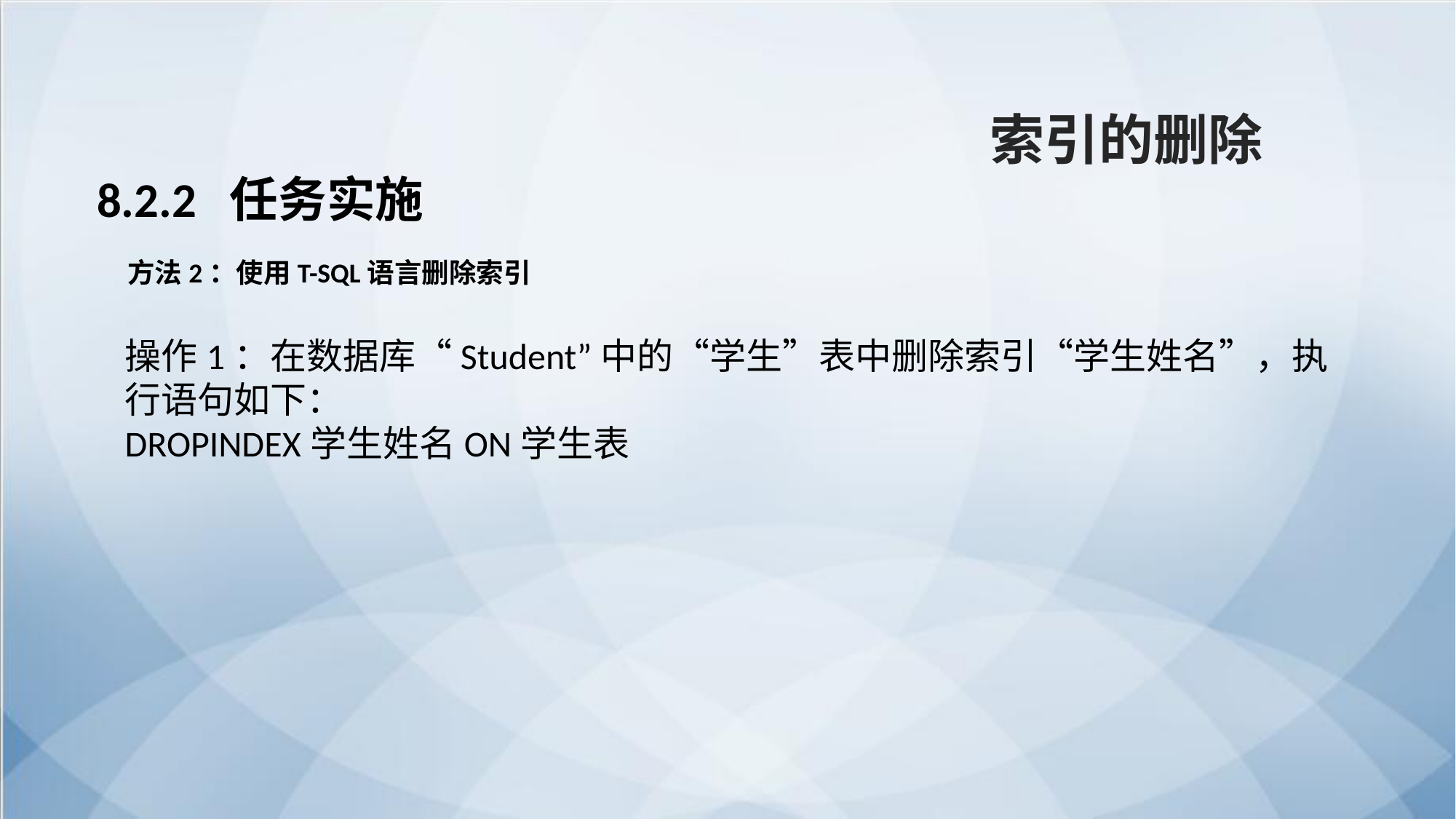

索引的删除
8.2.2  任务实施
方法2：使用T-SQL语言删除索引
操作1：在数据库“Student”中的“学生”表中删除索引“学生姓名”，执行语句如下：
DROPINDEX学生姓名ON学生表